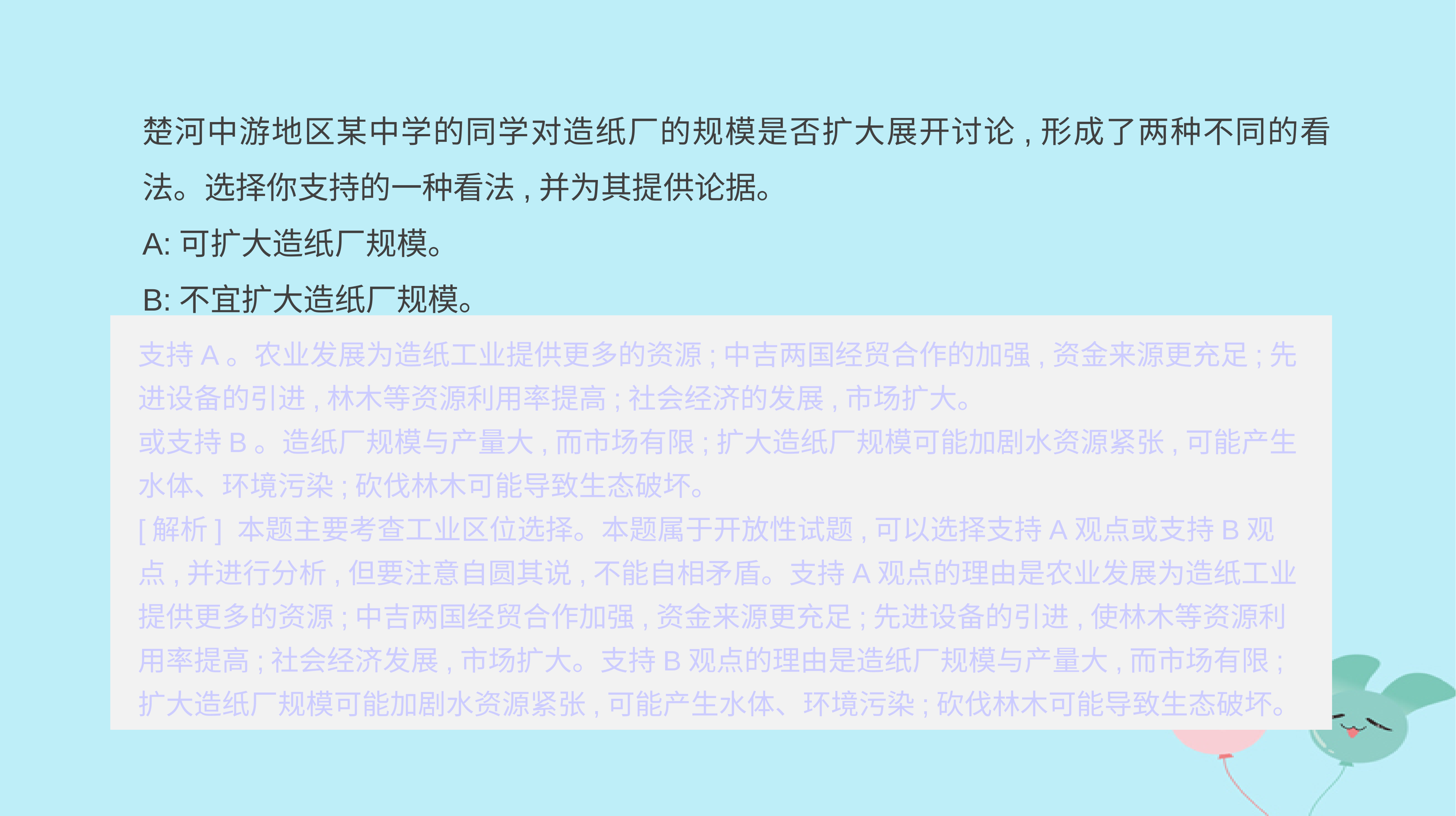

楚河中游地区某中学的同学对造纸厂的规模是否扩大展开讨论,形成了两种不同的看法。选择你支持的一种看法,并为其提供论据。
A:可扩大造纸厂规模。
B:不宜扩大造纸厂规模。

支持A。农业发展为造纸工业提供更多的资源;中吉两国经贸合作的加强,资金来源更充足;先进设备的引进,林木等资源利用率提高;社会经济的发展,市场扩大。
或支持B。造纸厂规模与产量大,而市场有限;扩大造纸厂规模可能加剧水资源紧张,可能产生水体、环境污染;砍伐林木可能导致生态破坏。
[解析] 本题主要考查工业区位选择。本题属于开放性试题,可以选择支持A观点或支持B观点,并进行分析,但要注意自圆其说,不能自相矛盾。支持A观点的理由是农业发展为造纸工业提供更多的资源;中吉两国经贸合作加强,资金来源更充足;先进设备的引进,使林木等资源利用率提高;社会经济发展,市场扩大。支持B观点的理由是造纸厂规模与产量大,而市场有限;扩大造纸厂规模可能加剧水资源紧张,可能产生水体、环境污染;砍伐林木可能导致生态破坏。